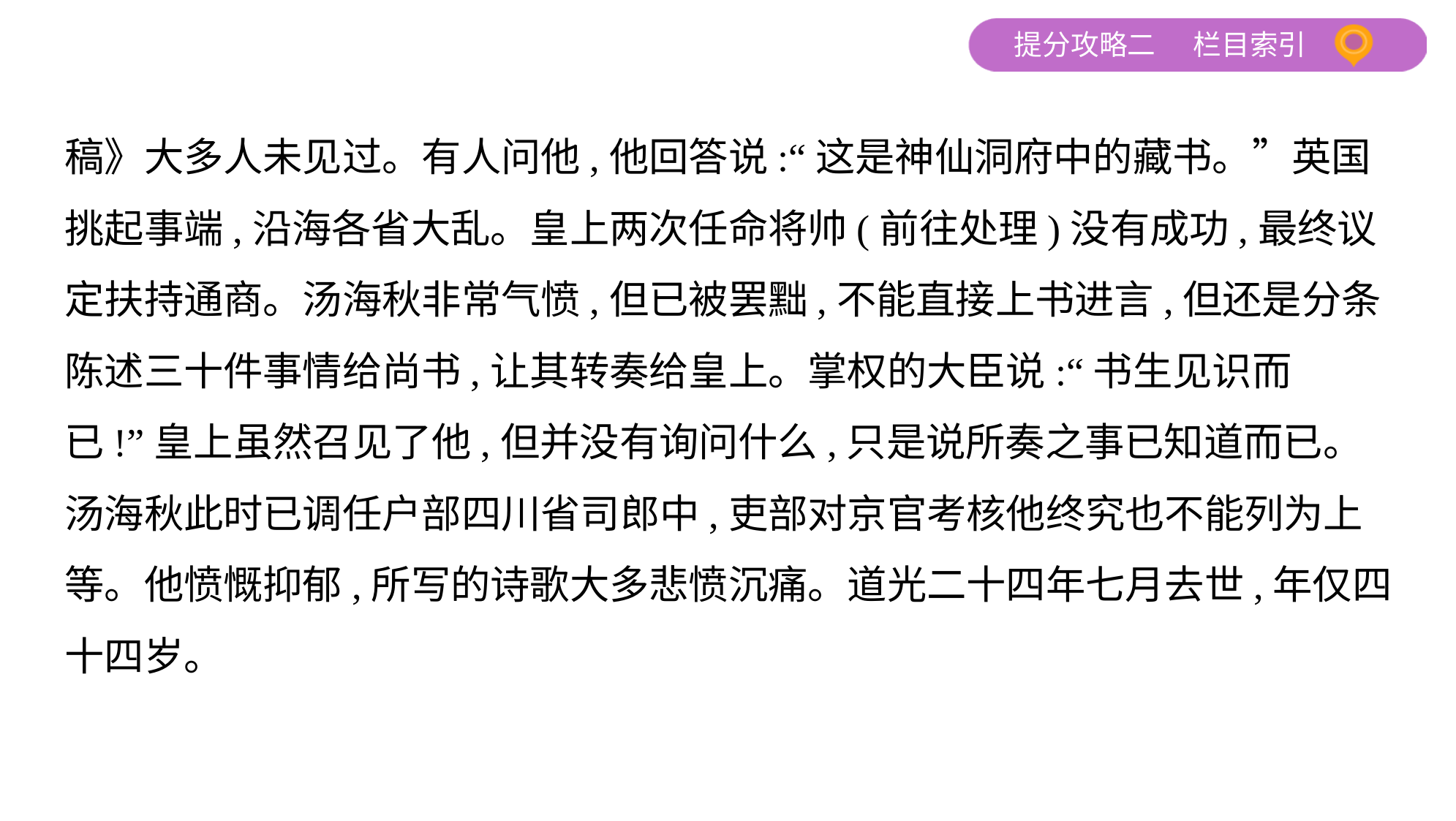

稿》大多人未见过。有人问他,他回答说:“这是神仙洞府中的藏书。”英国挑起事端,沿海各省大乱。皇上两次任命将帅(前往处理)没有成功,最终议定扶持通商。汤海秋非常气愤,但已被罢黜,不能直接上书进言,但还是分条陈述三十件事情给尚书,让其转奏给皇上。掌权的大臣说:“书生见识而已!”皇上虽然召见了他,但并没有询问什么,只是说所奏之事已知道而已。汤海秋此时已调任户部四川省司郎中,吏部对京官考核他终究也不能列为上等。他愤慨抑郁,所写的诗歌大多悲愤沉痛。道光二十四年七月去世,年仅四十四岁。